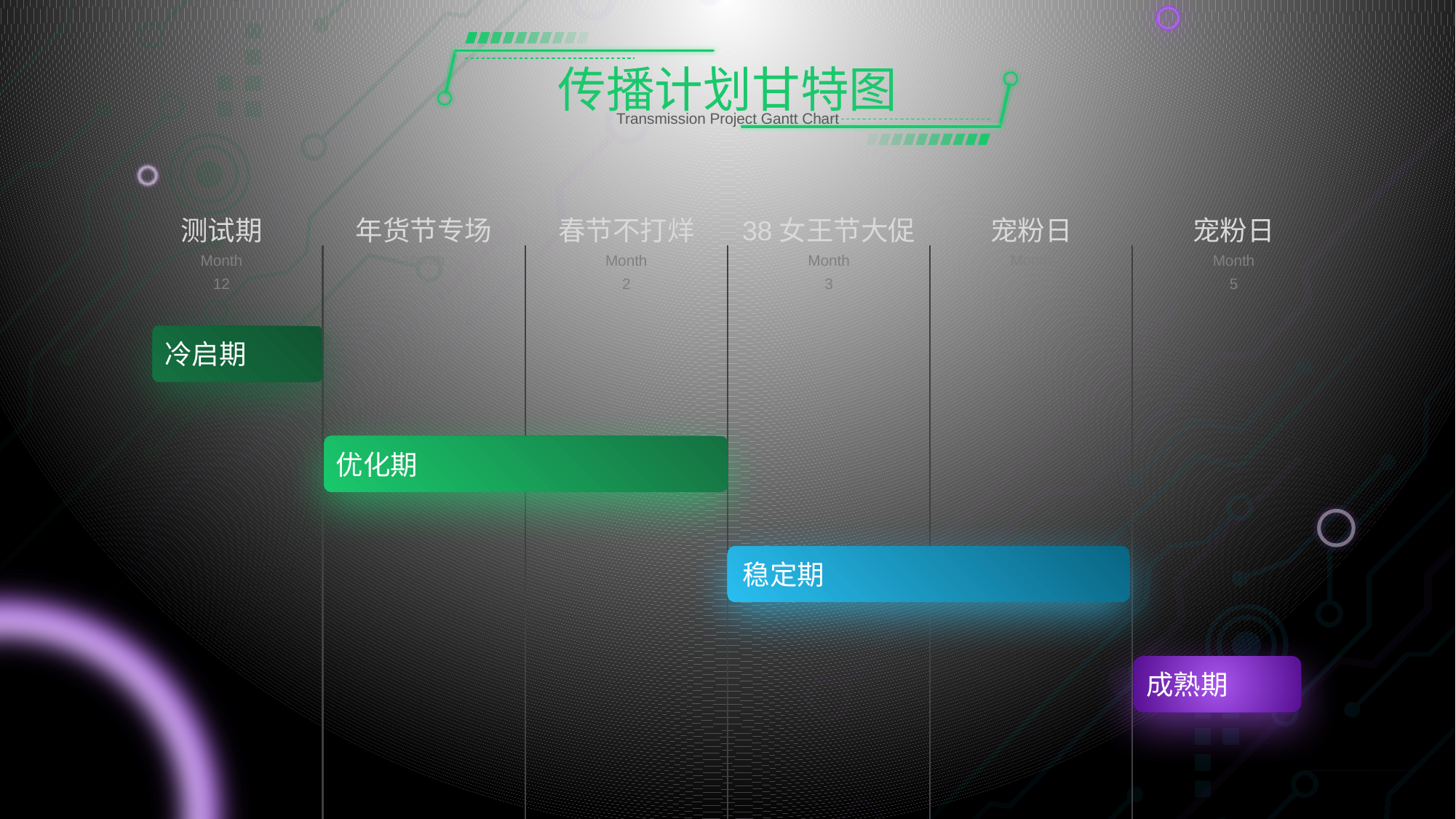

# 传播计划甘特图
Transmission Project Gantt Chart
测试期
年货节专场
春节不打烊
38女王节大促
宠粉日
宠粉日
Month
12
Month
1
Month
2
Month
3
Month
4
Month
5

冷启期

优化期

稳定期

成熟期